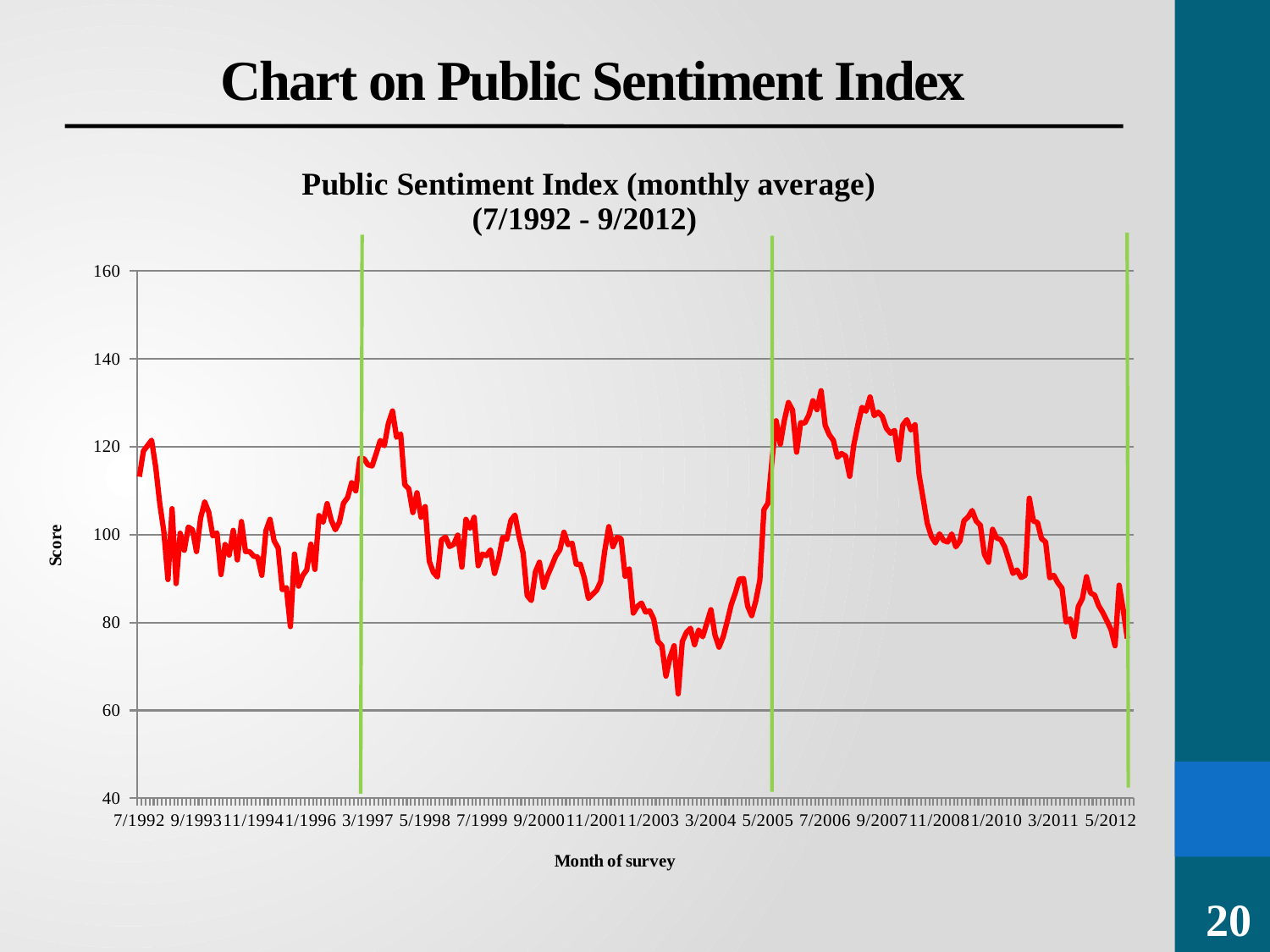

Chart on Public Sentiment Index

### Chart: Public Sentiment Index (monthly average) (7/1992 - 9/2012)

| Category | 民情指數
Public Sentiment Index (PSI) |
|---|---|
| 7/1992 | 113.19662111728695 |
| 8/1992 | 119.05183516065684 |
| 9/1992 | 120.27167141969227 |
| 10/1992 | 121.49150767872766 |
| 11/1992 | 115.39232638355068 |
| 12/1992 | 107.03473193666987 |
| 1/1993 | 100.7078247313004 |
| 2/1993 | 89.76973562879712 |
| 3/1993 | 105.9127456297943 |
| 4/1993 | 88.85731418298093 |
| 5/1993 | 100.31445473023066 |
| 6/1993 | 96.43568774886513 |
| 7/1993 | 101.72298748800017 |
| 8/1993 | 101.12403633226063 |
| 9/1993 | 96.14801333430654 |
| 10/1993 | 103.79150832395985 |
| 11/1993 | 107.42008169320674 |
| 12/1993 | 105.11664191695844 |
| 1/1994 | 99.6922294682459 |
| 2/1994 | 100.38301733113103 |
| 3/1994 | 90.90703605112071 |
| 4/1994 | 97.76081029584229 |
| 5/1994 | 95.34874994652269 |
| 6/1994 | 100.96592406620894 |
| 7/1994 | 94.24787620178853 |
| 8/1994 | 102.98151103146961 |
| 9/1994 | 96.15967170724161 |
| 10/1994 | 96.12558885310618 |
| 11/1994 | 95.08124969566819 |
| 12/1994 | 94.92107871071555 |
| 1/1995 | 90.74532616939103 |
| 2/1995 | 100.87072078906522 |
| 3/1995 | 103.47739174238986 |
| 4/1995 | 98.61318011516892 |
| 5/1995 | 96.95418395800446 |
| 6/1995 | 87.47333433846241 |
| 7/1995 | 87.95999840787742 |
| 8/1995 | 79.07276720123424 |
| 9/1995 | 95.5804100658627 |
| 10/1995 | 88.27671447758883 |
| 11/1995 | 90.67818079020572 |
| 12/1995 | 91.97362866110132 |
| 1/1996 | 97.82685120135561 |
| 2/1996 | 92.08590668317419 |
| 3/1996 | 104.34250299029503 |
| 4/1996 | 102.82478019637635 |
| 5/1996 | 107.0693226339561 |
| 6/1996 | 103.27257423968784 |
| 7/1996 | 101.10875072781609 |
| 8/1996 | 102.81927570221966 |
| 9/1996 | 107.16345463014582 |
| 10/1996 | 108.44513965035819 |
| 11/1996 | 111.81804678286136 |
| 12/1996 | 109.98284811781603 |
| 1/1997 | 117.3930209365549 |
| 2/1997 | 117.29645718209314 |
| 3/1997 | 115.89812843121906 |
| 4/1997 | 115.63431457124291 |
| 5/1997 | 118.41173504727239 |
| 6/1997 | 121.43058923279841 |
| 7/1997 | 120.25894035488304 |
| 8/1997 | 125.34505876745527 |
| 9/1997 | 128.14635563726873 |
| 10/1997 | 122.18184637804926 |
| 11/1997 | 122.8919903572773 |
| 12/1997 | 111.40025654208829 |
| 1/1998 | 110.44414962669207 |
| 2/1998 | 105.03541530838228 |
| 3/1998 | 109.52797162549419 |
| 4/1998 | 103.95736063940494 |
| 5/1998 | 106.39218591036901 |
| 6/1998 | 93.98358448217286 |
| 7/1998 | 91.43132477635557 |
| 8/1998 | 90.35932617414397 |
| 9/1998 | 98.80356698262449 |
| 10/1998 | 99.42902697857063 |
| 11/1998 | 97.2935837604313 |
| 12/1998 | 97.80274091988264 |
| 1/1999 | 99.87156293558348 |
| 2/1999 | 92.6030320621767 |
| 3/1999 | 103.46450323921512 |
| 4/1999 | 101.44927233106716 |
| 5/1999 | 103.94753345880864 |
| 6/1999 | 92.91693953696421 |
| 7/1999 | 95.57924935017226 |
| 8/1999 | 95.20871325260312 |
| 9/1999 | 96.53496787092261 |
| 10/1999 | 91.16360602401424 |
| 11/1999 | 94.53194326112511 |
| 12/1999 | 99.35786767789453 |
| 1/2000 | 98.93192497840278 |
| 2/2000 | 103.2304081875352 |
| 3/2000 | 104.4556062023453 |
| 4/2000 | 99.60359270950562 |
| 5/2000 | 95.7727364470016 |
| 6/2000 | 86.13997070275045 |
| 7/2000 | 84.99266103878158 |
| 8/2000 | 91.50229518115749 |
| 9/2000 | 93.71879266286508 |
| 10/2000 | 88.02471170155833 |
| 11/2000 | 90.7142717918506 |
| 12/2000 | 92.88027804240988 |
| 1/2001 | 95.1541916162648 |
| 2/2001 | 96.51942969052796 |
| 3/2001 | 100.5435566667979 |
| 4/2001 | 97.71399139756238 |
| 5/2001 | 98.03456413106012 |
| 6/2001 | 93.2748045697387 |
| 7/2001 | 93.27247814375215 |
| 8/2001 | 90.1191431583548 |
| 9/2001 | 85.47876223494231 |
| 10/2001 | 86.37549235205715 |
| 11/2001 | 87.30147669925896 |
| 12/2001 | 89.31248215400907 |
| 1/2002 | 96.34174548734083 |
| 2/2002 | 101.8147769577399 |
| 3/2002 | 97.24562754684513 |
| 4/2002 | 99.37796118488882 |
| 5/2002 | 99.10645160067551 |
| 6/2002 | 90.53064705984043 |
| 7/2002 | 92.16264136160521 |
| 8/2002 | 82.14778466926477 |
| 9/2002 | 83.65396725856394 |
| 10/2002 | 84.42855759458725 |
| 11/2002 | 82.36994414872622 |
| 12/2002 | 82.68096690352235 |
| 1/2003 | 80.8025646744226 |
| 2/2003 | 75.75460723676775 |
| 3/2003 | 74.72753782439375 |
| 4/2003 | 67.79763498525077 |
| 5/2003 | 72.0816193068024 |
| 6/2003 | 74.70846462808471 |
| 7/2003 | 63.76886886966197 |
| 8/2003 | 75.65551735338133 |
| 9/2003 | 77.71761507313046 |
| 10/2003 | 78.68193139475053 |
| 11/2003 | 74.94671038579867 |
| 12/2003 | 78.30007289649295 |
| 1/2004 | 76.74658261268144 |
| 2/2004 | 79.83646652417782 |
| 3/2004 | 82.9149369519011 |
| 4/2004 | 77.1899518110504 |
| 5/2004 | 74.38407017798295 |
| 6/2004 | 76.70956795827776 |
| 7/2004 | 80.23543111028317 |
| 8/2004 | 84.09950489116213 |
| 9/2004 | 86.74276603495443 |
| 10/2004 | 89.90095646525269 |
| 11/2004 | 89.99356638073657 |
| 12/2004 | 83.75278516571335 |
| 1/2005 | 81.54855450122142 |
| 2/2005 | 84.89466225383981 |
| 3/2005 | 89.64070166009445 |
| 4/2005 | 105.70303537645293 |
| 5/2005 | 107.19299399736364 |
| 6/2005 | 117.15707779997388 |
| 7/2005 | 125.92067161402773 |
| 8/2005 | 120.56055452987388 |
| 9/2005 | 126.02314030889794 |
| 10/2005 | 130.0810957645027 |
| 11/2005 | 128.317728344612 |
| 12/2005 | 118.77814199939155 |
| 1/2006 | 125.47252472626946 |
| 2/2006 | 125.41220704455246 |
| 3/2006 | 127.22702582505036 |
| 4/2006 | 130.48731475191283 |
| 5/2006 | 128.44259505675322 |
| 6/2006 | 132.77033762845105 |
| 7/2006 | 124.88111283388442 |
| 8/2006 | 122.75595051062623 |
| 9/2006 | 121.47180528483018 |
| 10/2006 | 117.61238925248767 |
| 11/2006 | 118.46030372452049 |
| 12/2006 | 117.91066566253804 |
| 1/2007 | 113.27656022815667 |
| 2/2007 | 120.36079249619584 |
| 3/2007 | 124.96229400144946 |
| 4/2007 | 128.97800343822107 |
| 5/2007 | 128.1047075735348 |
| 6/2007 | 131.33776599343722 |
| 7/2007 | 127.10129658871534 |
| 8/2007 | 127.87588846484388 |
| 9/2007 | 126.90056245895873 |
| 10/2007 | 124.1772244732806 |
| 11/2007 | 123.08663994921073 |
| 12/2007 | 123.71450870344115 |
| 1/2008 | 117.0130084826965 |
| 2/2008 | 124.91877811084285 |
| 3/2008 | 126.16935390423208 |
| 4/2008 | 123.81399636504717 |
| 5/2008 | 125.02443883013711 |
| 6/2008 | 113.58764760989912 |
| 7/2008 | 108.20233523401329 |
| 8/2008 | 102.57341891005248 |
| 9/2008 | 99.60307617574951 |
| 10/2008 | 98.09709791945984 |
| 11/2008 | 100.16551404742494 |
| 12/2008 | 98.66463571952995 |
| 1/2009 | 98.30716910252593 |
| 2/2009 | 100.15856006902158 |
| 3/2009 | 97.22425097264556 |
| 4/2009 | 98.56119314352836 |
| 5/2009 | 103.15300402428771 |
| 6/2009 | 103.9991270031498 |
| 7/2009 | 105.48951013398904 |
| 8/2009 | 103.05403939338625 |
| 9/2009 | 102.15515408370668 |
| 10/2009 | 95.51750807760638 |
| 11/2009 | 93.70619121116823 |
| 12/2009 | 101.20741123544632 |
| 1/2010 | 99.22837563470104 |
| 2/2010 | 98.88326171023431 |
| 3/2010 | 97.13505620346385 |
| 4/2010 | 94.15349425137907 |
| 5/2010 | 91.17818595819008 |
| 6/2010 | 91.94246547671754 |
| 7/2010 | 90.24597628479601 |
| 8/2010 | 90.71607244920521 |
| 9/2010 | 108.30821703371906 |
| 10/2010 | 103.0883014458412 |
| 11/2010 | 102.76815974287582 |
| 12/2010 | 99.07740597324202 |
| 1/2011 | 98.31795106902752 |
| 2/2011 | 90.15578759933496 |
| 3/2011 | 90.72507991261374 |
| 4/2011 | 89.0158244761476 |
| 5/2011 | 87.79260382651478 |
| 6/2011 | 80.11256737914216 |
| 7/2011 | 80.84811688396388 |
| 8/2011 | 76.77449820295921 |
| 9/2011 | 83.62274803231547 |
| 10/2011 | 85.46263696469643 |
| 11/2011 | 90.42604972029974 |
| 12/2011 | 86.73033227586241 |
| 1/2012 | 86.22401694019 |
| 2/2012 | 83.80056935773385 |
| 3/2012 | 82.26995491872857 |
| 4/2012 | 80.39431098848347 |
| 5/2012 | 78.40721163574027 |
| 6/2012 | 74.70320743159273 |
| 7/2012 | 88.49129840530493 |
| 8/2012 | 82.88357503716666 |
| 9/2012 | 76.36514645831166 |
20